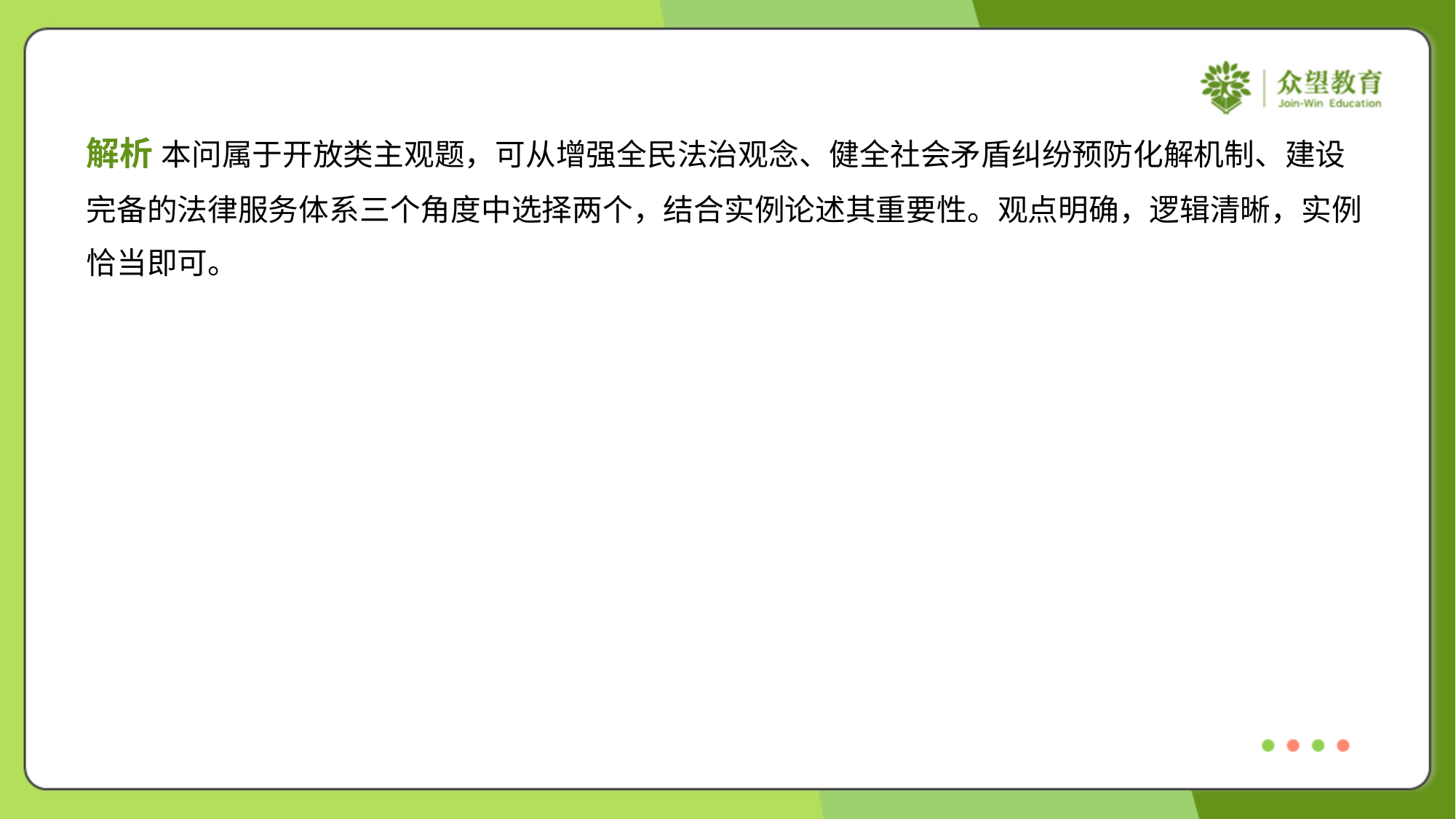

解析 本问属于开放类主观题，可从增强全民法治观念、健全社会矛盾纠纷预防化解机制、建设
完备的法律服务体系三个角度中选择两个，结合实例论述其重要性。观点明确，逻辑清晰，实例
恰当即可。